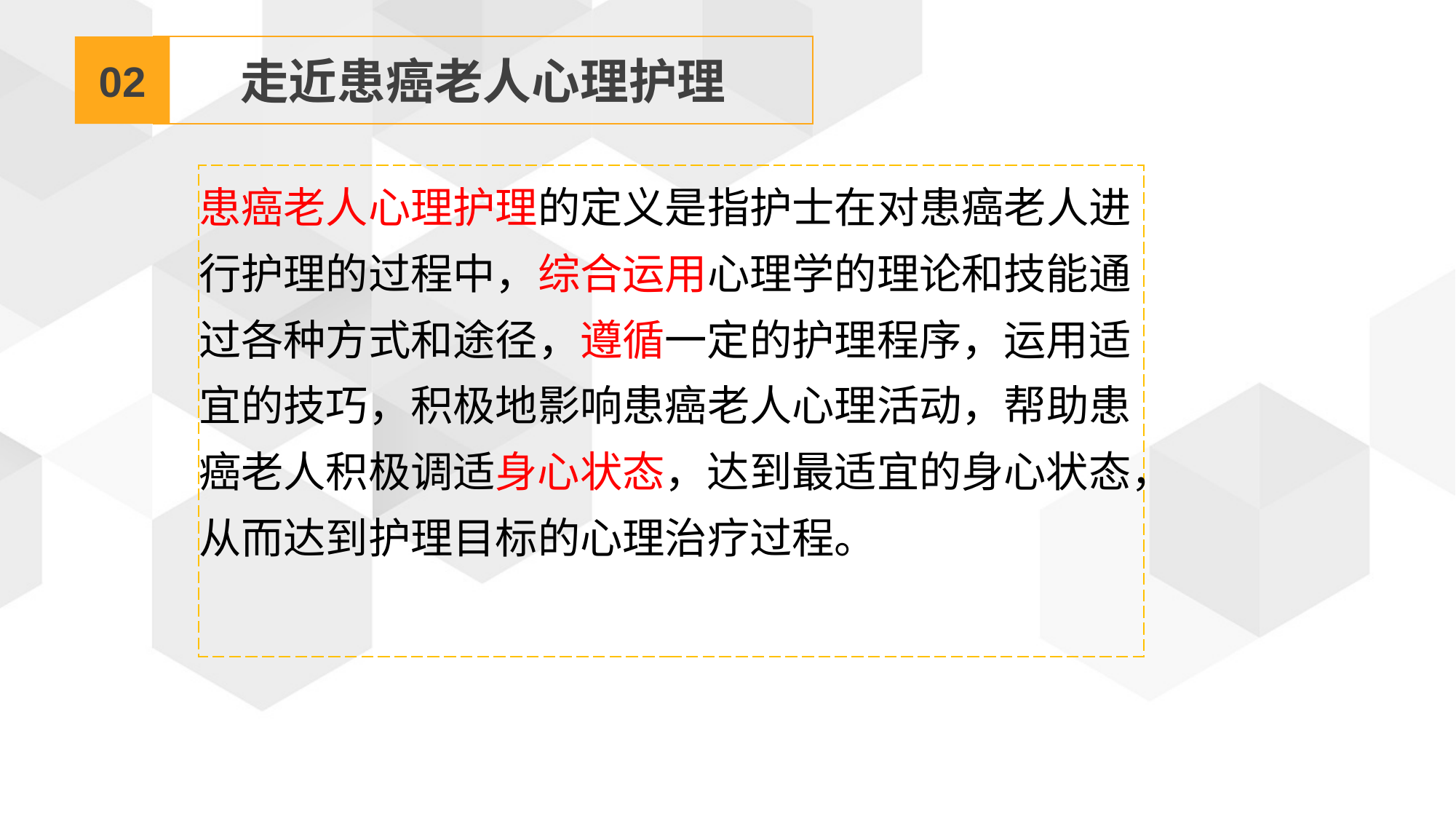

02
走近患癌老人心理护理
患癌老人心理护理的定义是指护士在对患癌老人进行护理的过程中，综合运用心理学的理论和技能通过各种方式和途径，遵循一定的护理程序，运用适宜的技巧，积极地影响患癌老人心理活动，帮助患癌老人积极调适身心状态，达到最适宜的身心状态，从而达到护理目标的心理治疗过程。